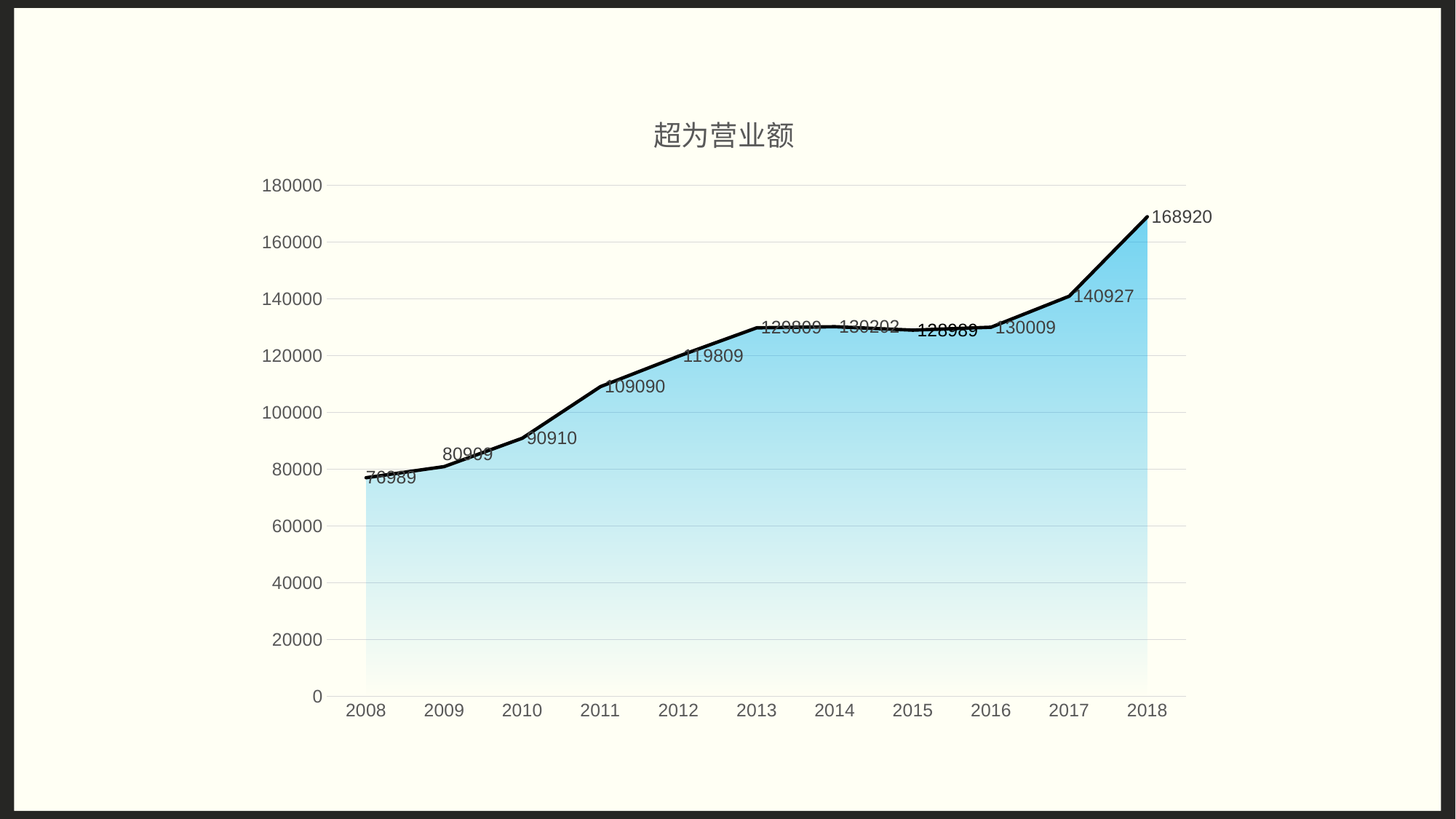

### Chart: 超为营业额

| Category | 超为营业额2 | 超为营业额 |
|---|---|---|
| 2008 | 76989.0 | 76989.0 |
| 2009 | 80909.0 | 80909.0 |
| 2010 | 90910.0 | 90910.0 |
| 2011 | 109090.0 | 109090.0 |
| 2012 | 119809.0 | 119809.0 |
| 2013 | 129809.0 | 129809.0 |
| 2014 | 130202.0 | 130202.0 |
| 2015 | 128989.0 | 128989.0 |
| 2016 | 130009.0 | 130009.0 |
| 2017 | 140927.0 | 140927.0 |
| 2018 | 168920.0 | 168920.0 |